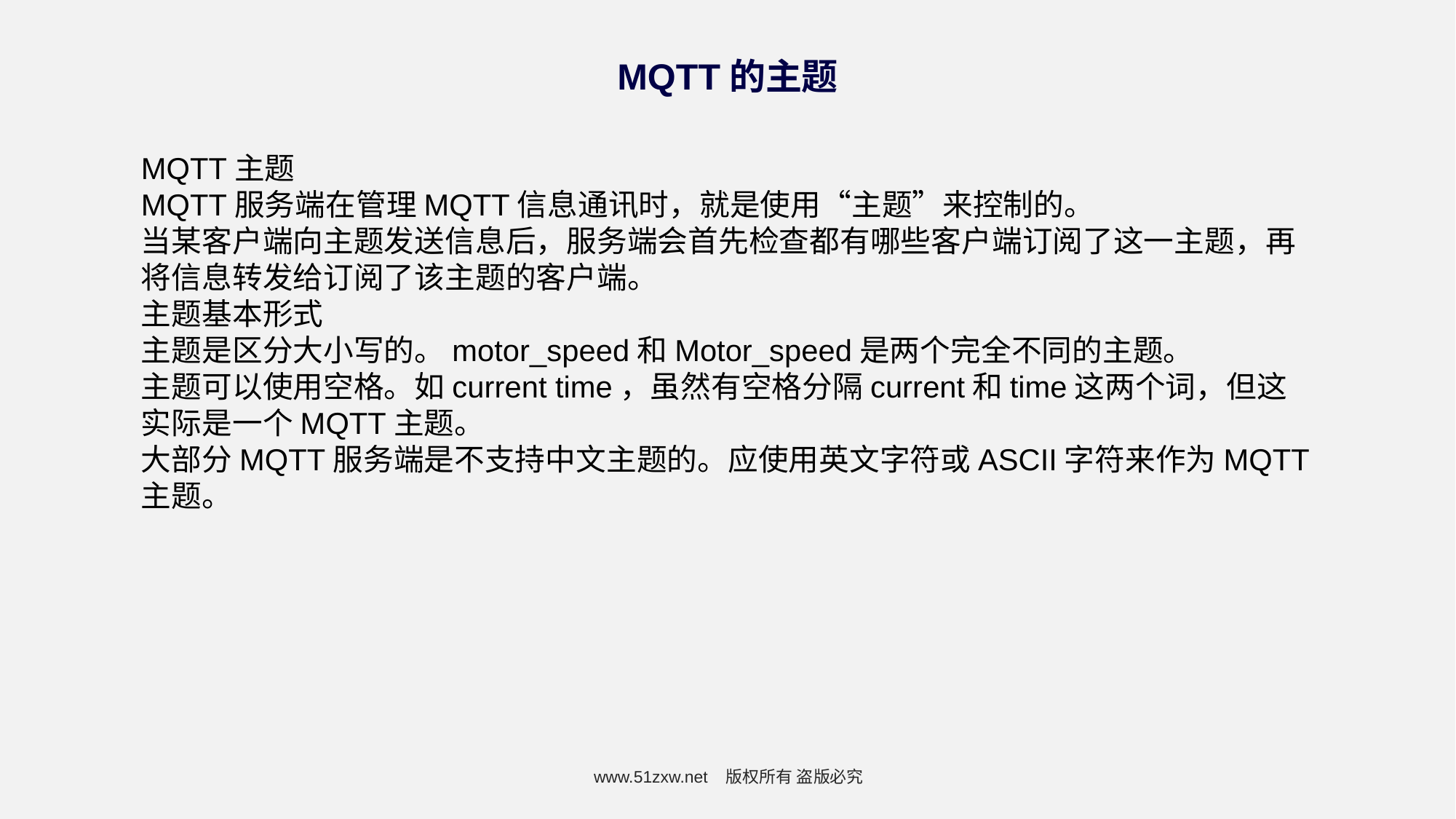

MQTT的主题
MQTT主题
MQTT服务端在管理MQTT信息通讯时，就是使用“主题”来控制的。
当某客户端向主题发送信息后，服务端会首先检查都有哪些客户端订阅了这一主题，再将信息转发给订阅了该主题的客户端。
主题基本形式
主题是区分大小写的。motor_speed和Motor_speed是两个完全不同的主题。
主题可以使用空格。如current time，虽然有空格分隔current和time这两个词，但这实际是一个MQTT主题。
大部分MQTT服务端是不支持中文主题的。应使用英文字符或ASCII字符来作为MQTT主题。

www.51zxw.net   版权所有 盗版必究